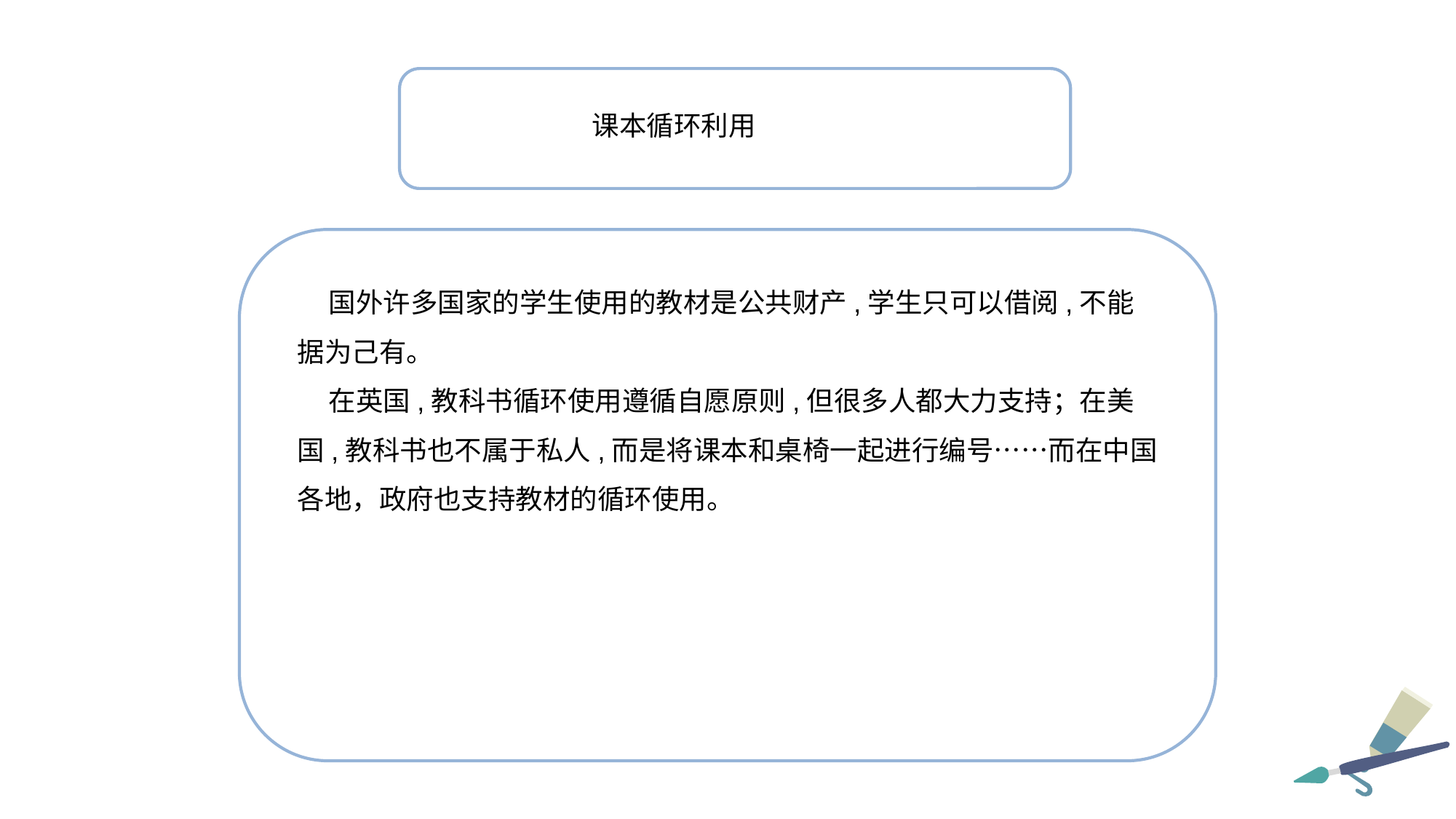

课本循环利用

    国外许多国家的学生使用的教材是公共财产,学生只可以借阅,不能据为己有。
    在英国,教科书循环使用遵循自愿原则,但很多人都大力支持；在美国,教科书也不属于私人,而是将课本和桌椅一起进行编号……而在中国各地，政府也支持教材的循环使用。